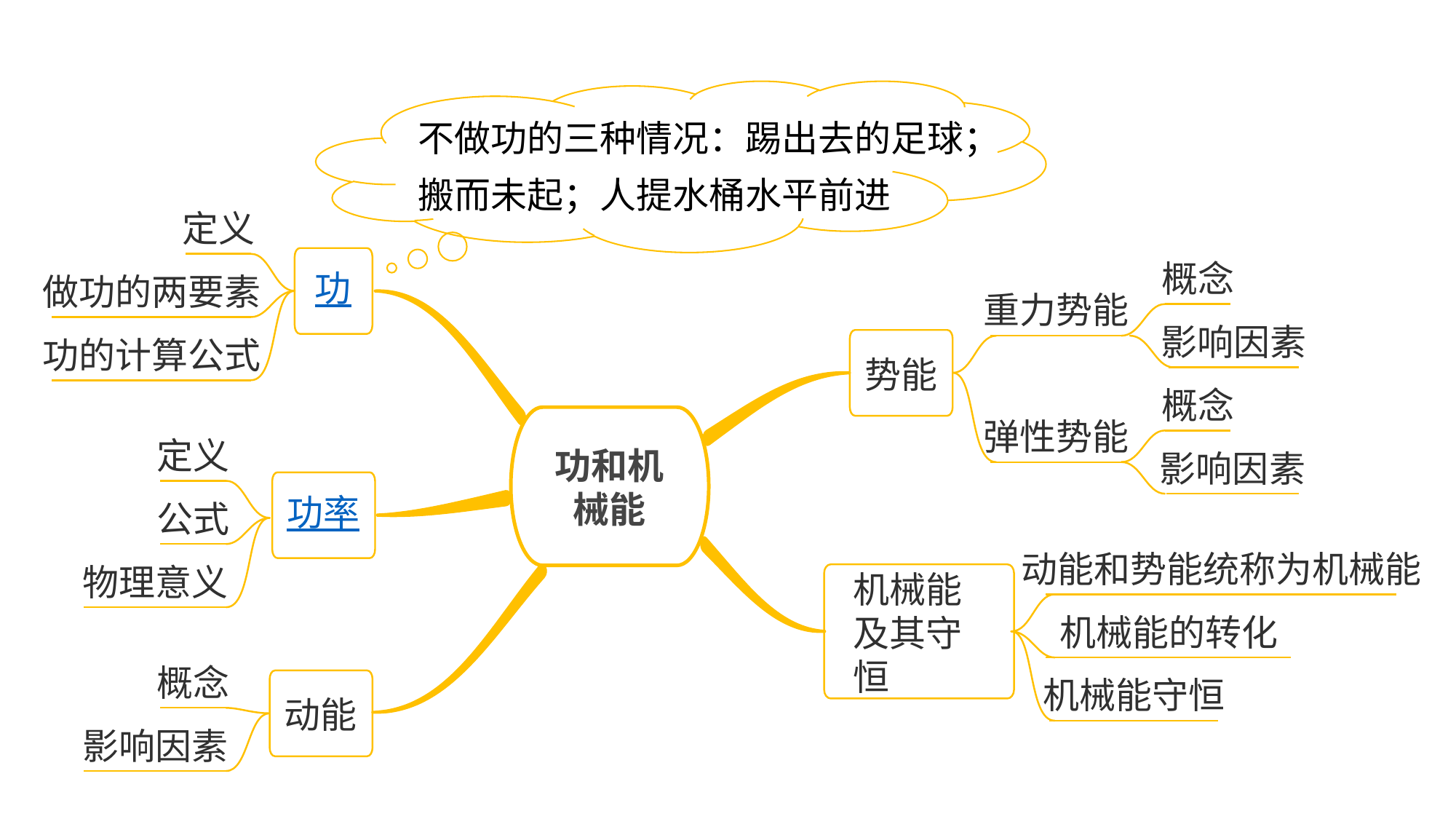

不做功的三种情况：踢出去的足球；搬而未起；人提水桶水平前进
定义

功

概念

做功的两要素

重力势能

影响因素

功的计算公式

势能

概念

功和机
械能
弹性势能

定义

影响因素

功率

公式

动能和势能统称为机械能

物理意义

机械能及其守恒
机械能的转化

动能
概念

机械能守恒

影响因素